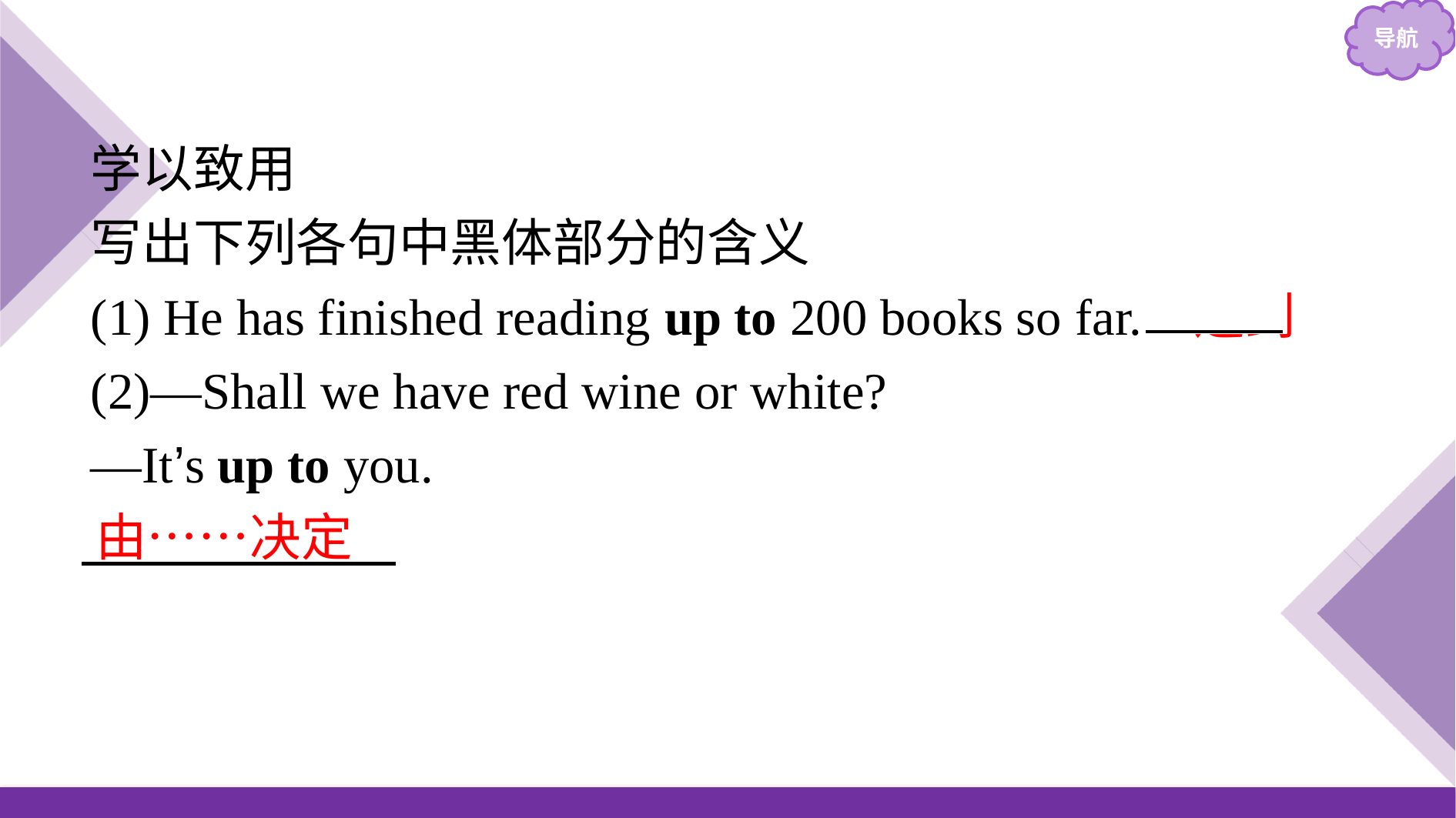

学以致用
写出下列各句中黑体部分的含义
(1) He has finished reading up to 200 books so far.   达到
(2)—Shall we have red wine or white?
—It’s up to you.
由……决定